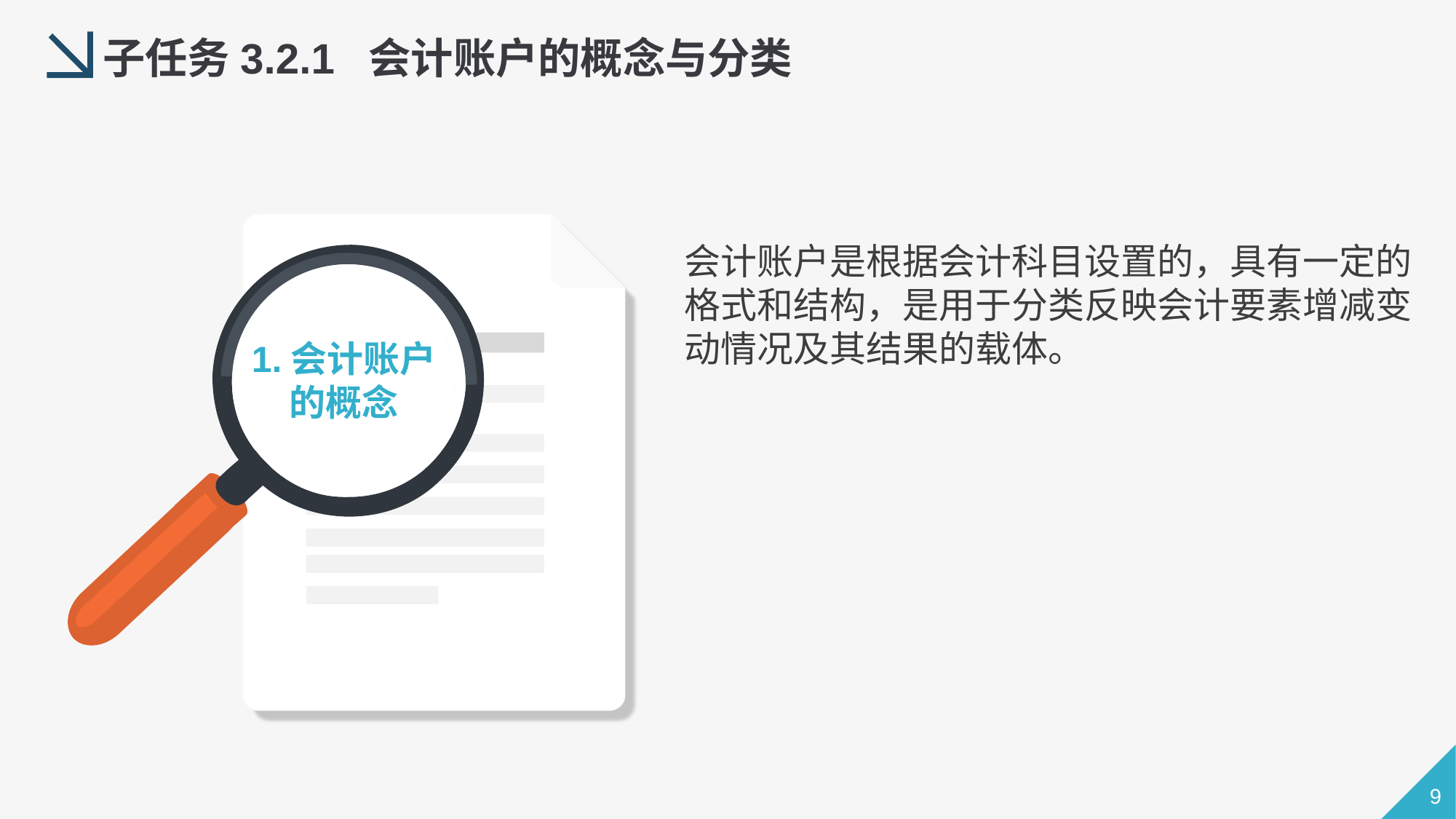

子任务3.2.1  会计账户的概念与分类

会计账户是根据会计科目设置的，具有一定的格式和结构，是用于分类反映会计要素增减变动情况及其结果的载体。

1.会计账户的概念